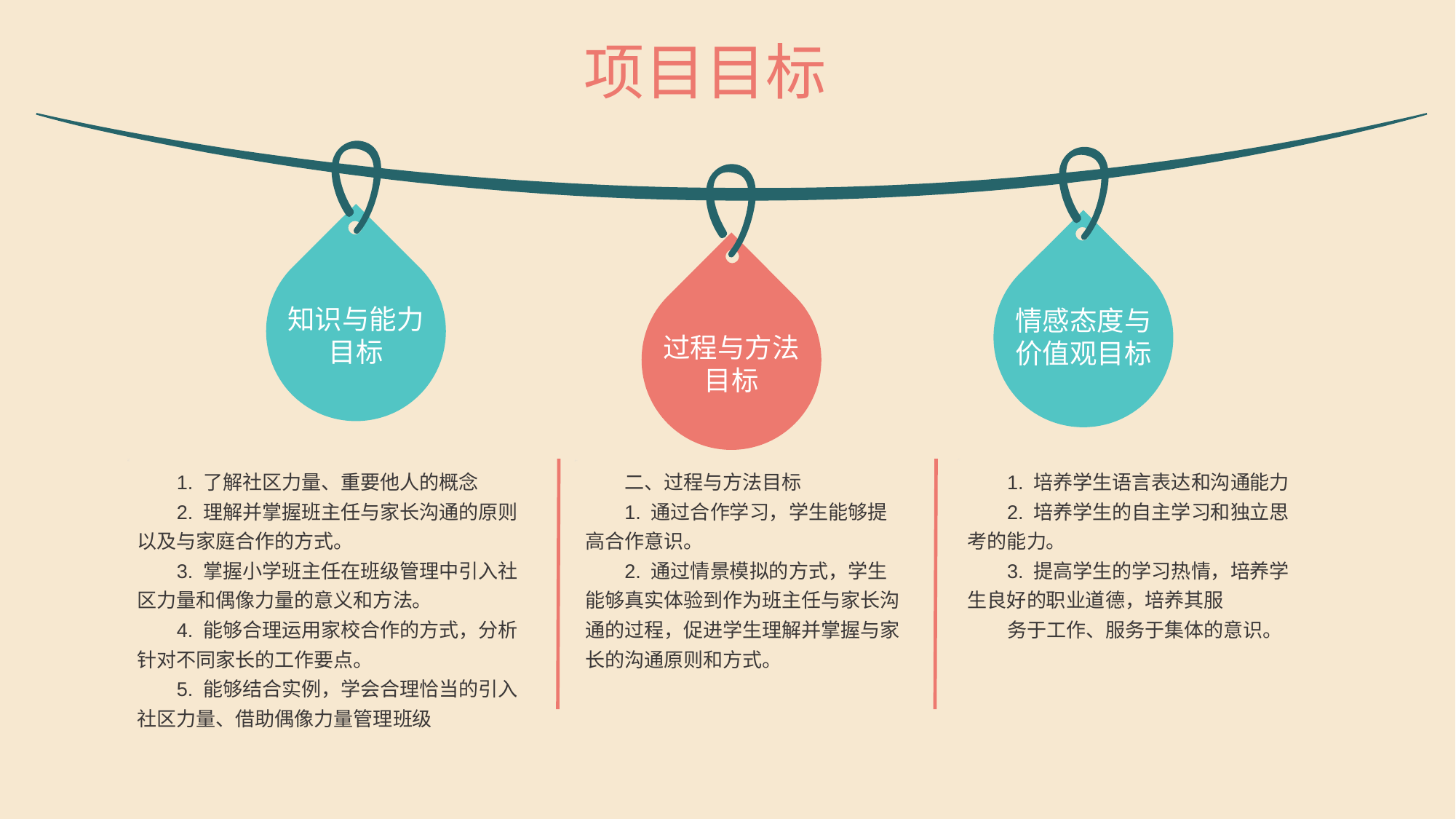

项目目标

知识与能力目标

情感态度与价值观目标

过程与方法目标
1. 了解社区力量、重要他人的概念
2. 理解并掌握班主任与家长沟通的原则以及与家庭合作的方式。
3. 掌握小学班主任在班级管理中引入社区力量和偶像力量的意义和方法。
4. 能够合理运用家校合作的方式，分析针对不同家长的工作要点。
5. 能够结合实例，学会合理恰当的引入社区力量、借助偶像力量管理班级
二、过程与方法目标
1. 通过合作学习，学生能够提高合作意识。
2. 通过情景模拟的方式，学生能够真实体验到作为班主任与家长沟通的过程，促进学生理解并掌握与家长的沟通原则和方式。
1. 培养学生语言表达和沟通能力
2. 培养学生的自主学习和独立思考的能力。
3. 提高学生的学习热情，培养学生良好的职业道德，培养其服
务于工作、服务于集体的意识。